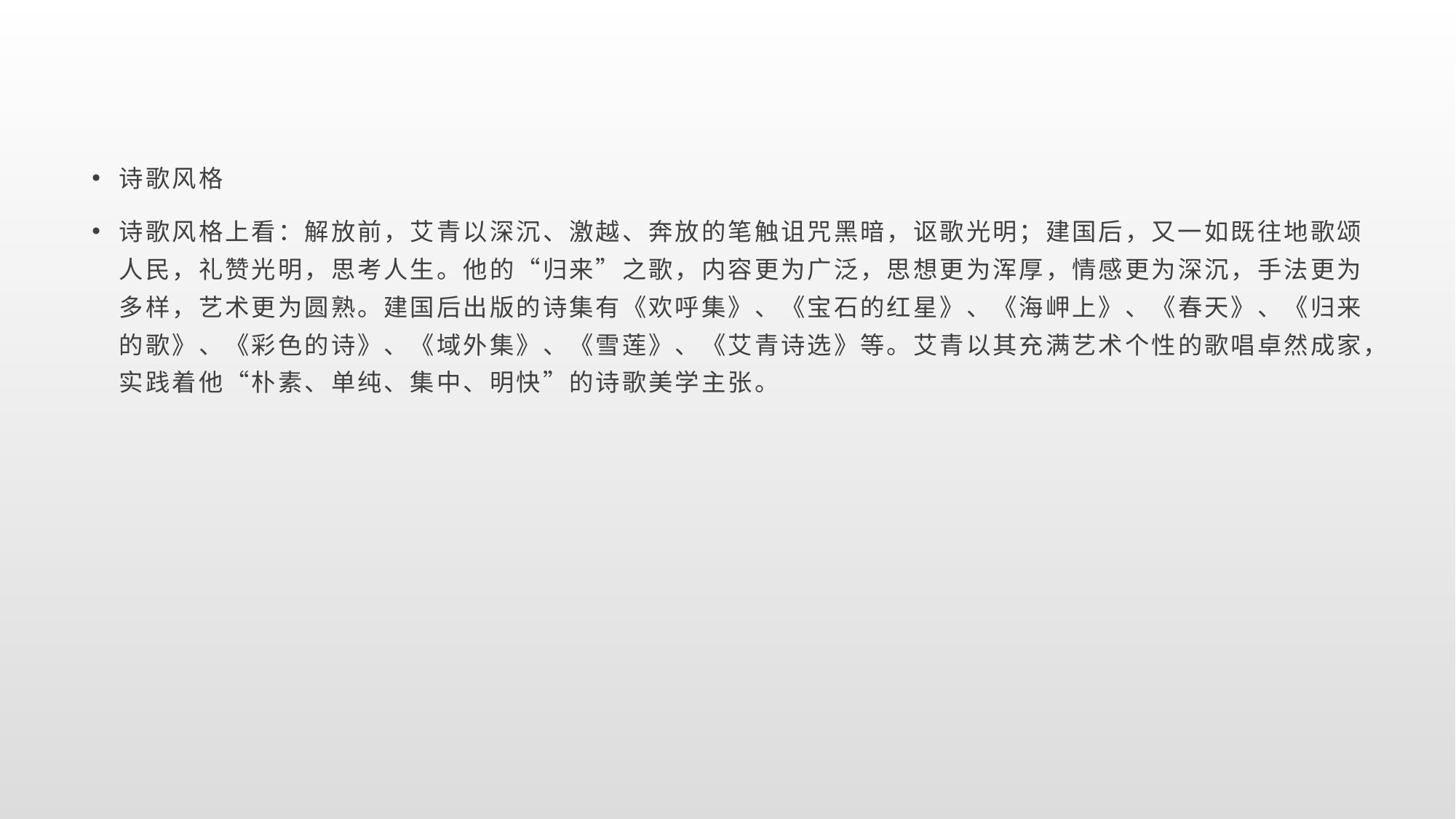

#
诗歌风格
诗歌风格上看：解放前，艾青以深沉、激越、奔放的笔触诅咒黑暗，讴歌光明；建国后，又一如既往地歌颂人民，礼赞光明，思考人生。他的“归来”之歌，内容更为广泛，思想更为浑厚，情感更为深沉，手法更为多样，艺术更为圆熟。建国后出版的诗集有《欢呼集》、《宝石的红星》、《海岬上》、《春天》、《归来的歌》、《彩色的诗》、《域外集》、《雪莲》、《艾青诗选》等。艾青以其充满艺术个性的歌唱卓然成家，实践着他“朴素、单纯、集中、明快”的诗歌美学主张。